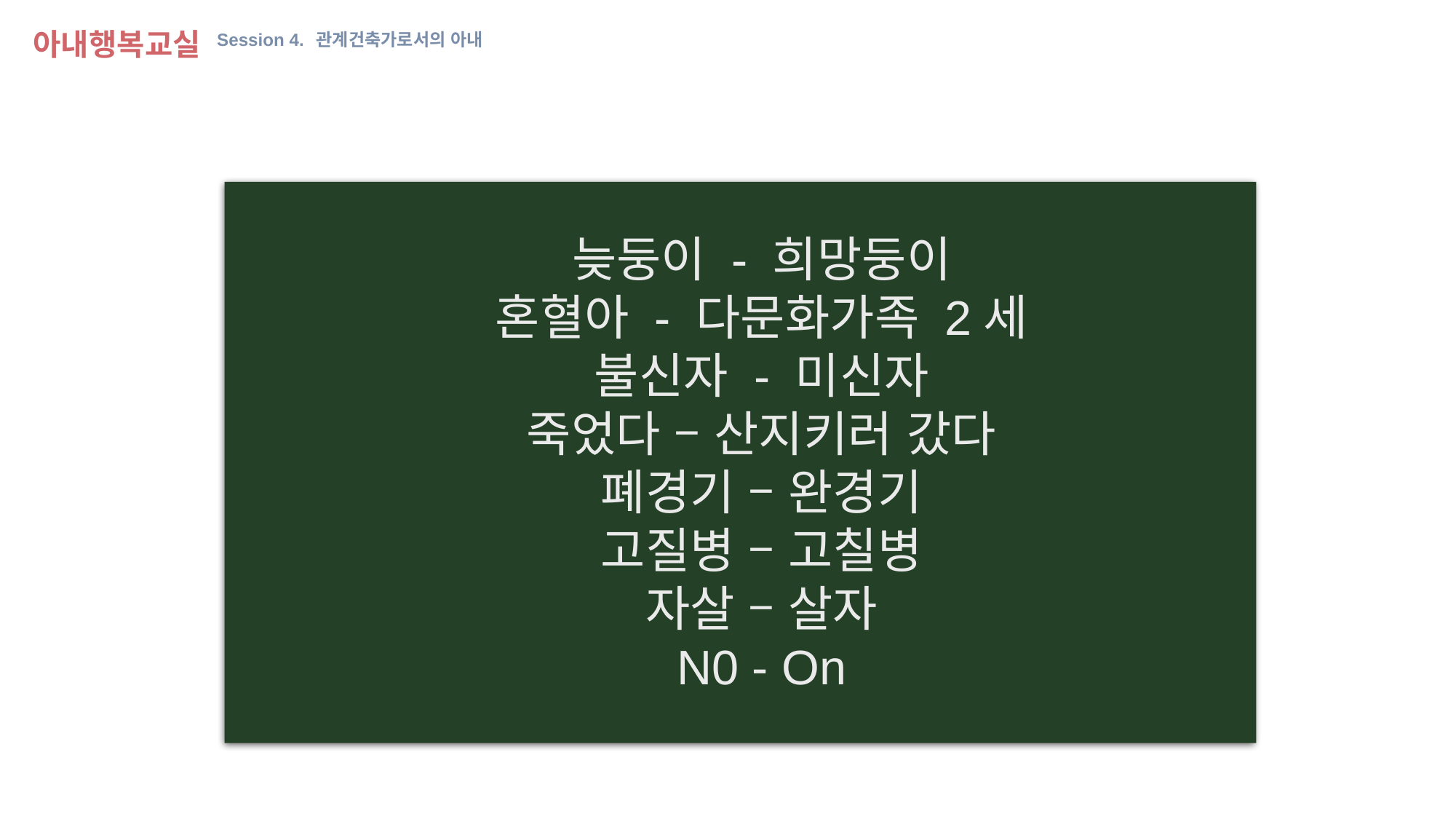

아내행복교실 Session 4. 관계건축가로서의 아내

늦둥이 - 희망둥이
혼혈아 - 다문화가족 2세
불신자 - 미신자
죽었다 – 산지키러 갔다
폐경기 – 완경기
고질병 – 고칠병
자살 – 살자
N0 - On